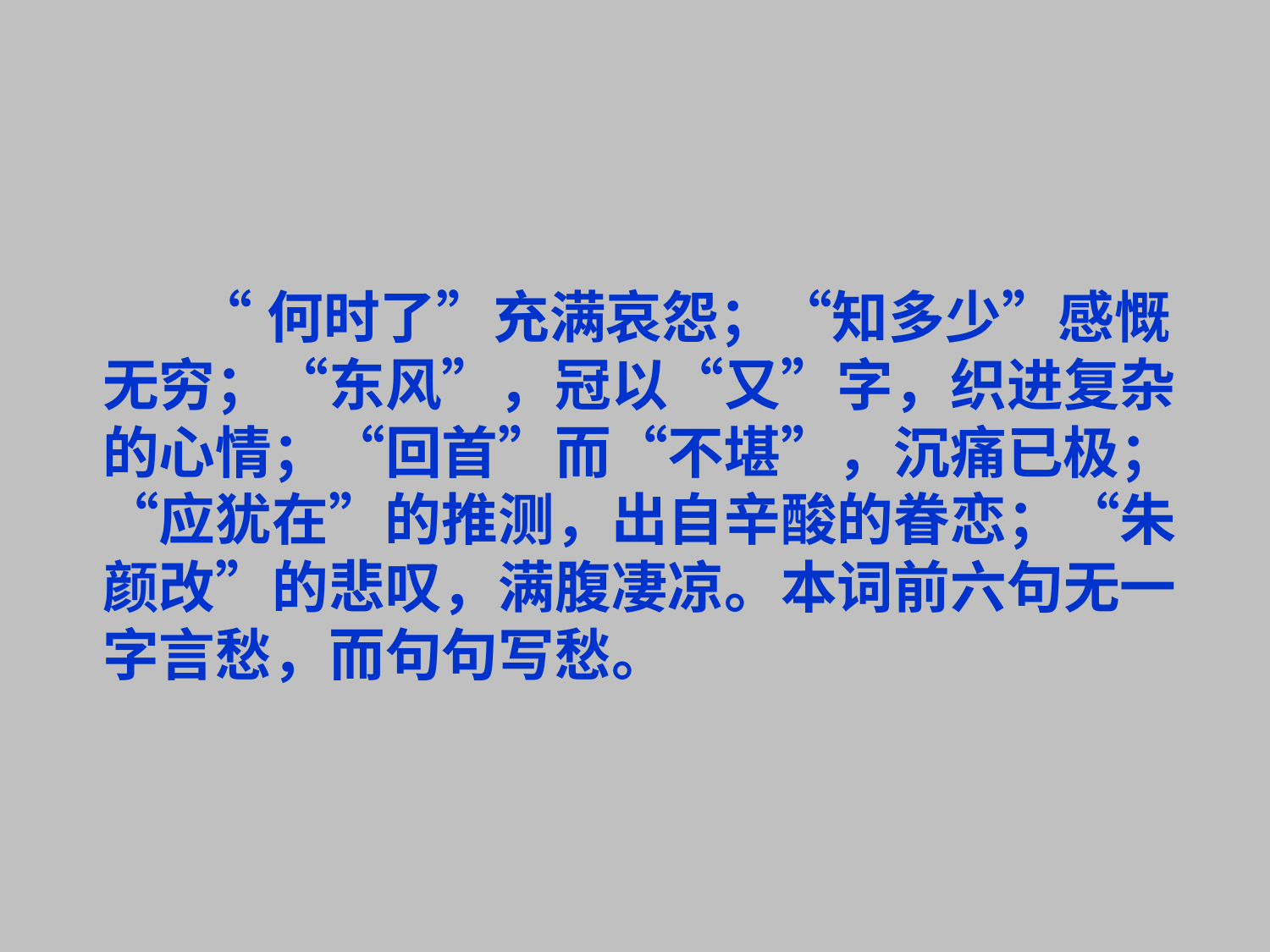

“何时了”充满哀怨；“知多少”感慨无穷；“东风”，冠以“又”字，织进复杂的心情；“回首”而“不堪”，沉痛已极；“应犹在”的推测，出自辛酸的眷恋；“朱颜改”的悲叹，满腹凄凉。本词前六句无一字言愁，而句句写愁。